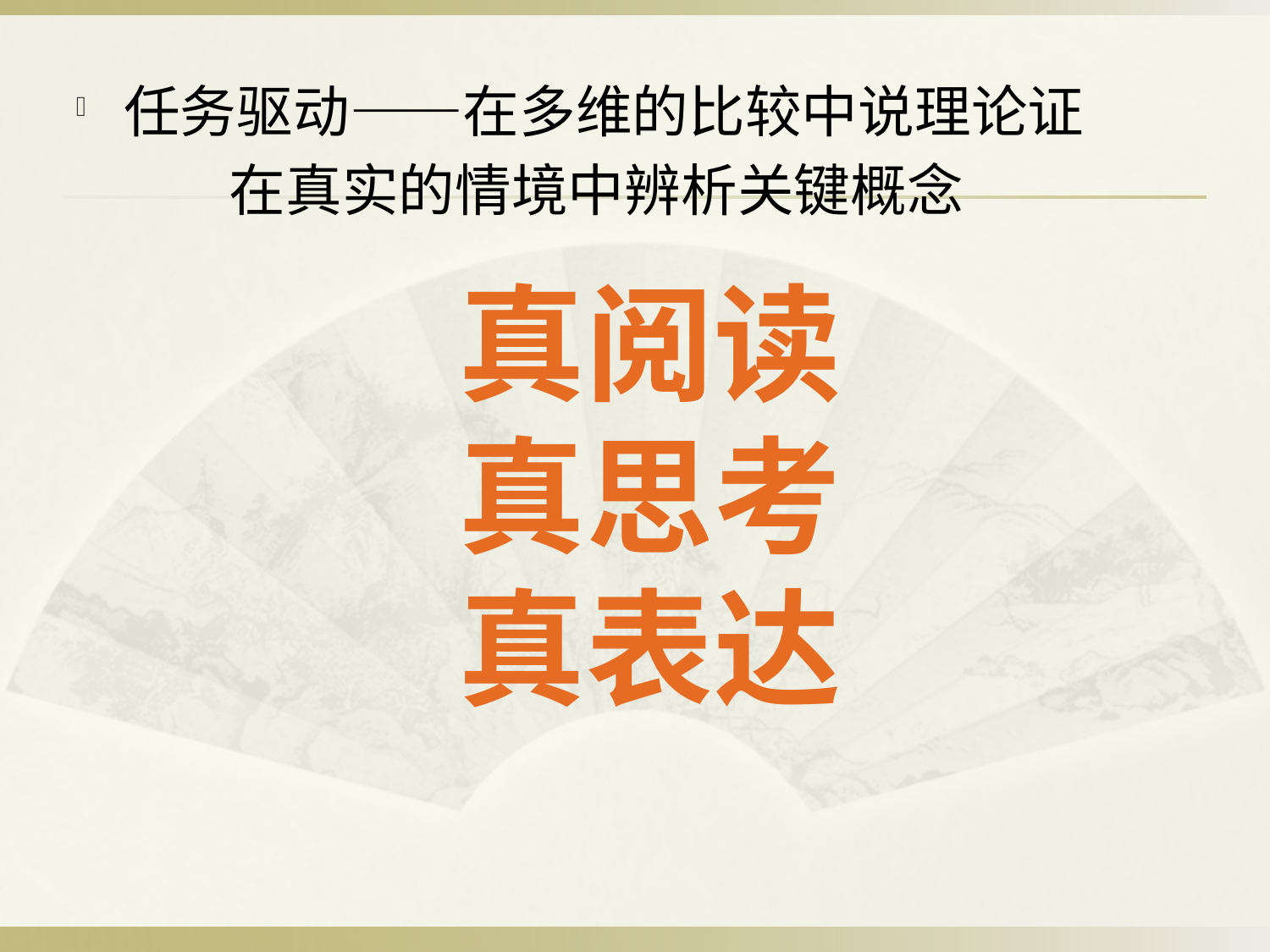

任务驱动——在多维的比较中说理论证
           在真实的情境中辨析关键概念

真阅读
真思考
真表达